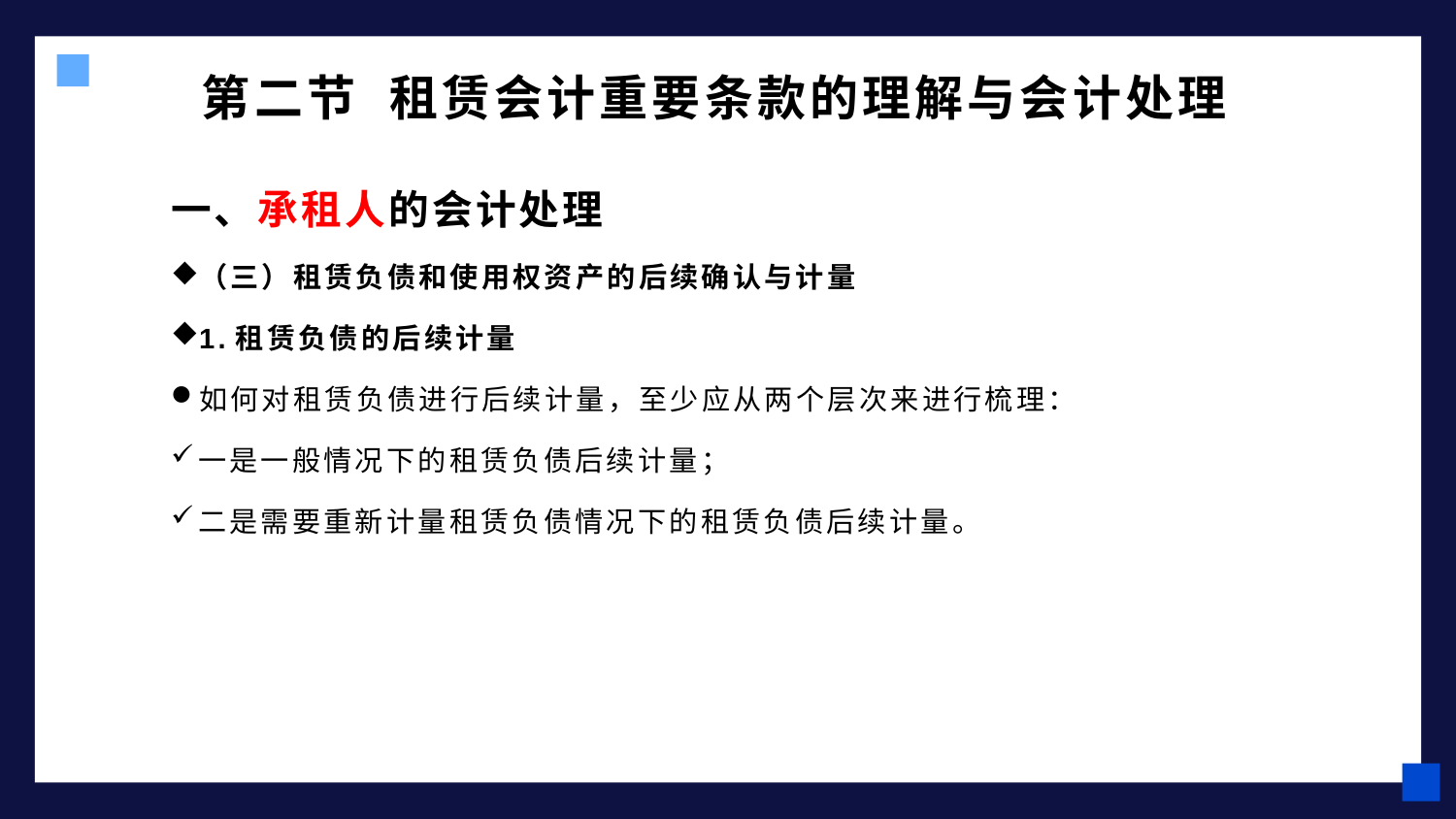

# 第二节  租赁会计重要条款的理解与会计处理
一、承租人的会计处理
（三）租赁负债和使用权资产的后续确认与计量
1.租赁负债的后续计量
如何对租赁负债进行后续计量，至少应从两个层次来进行梳理：
一是一般情况下的租赁负债后续计量；
二是需要重新计量租赁负债情况下的租赁负债后续计量。